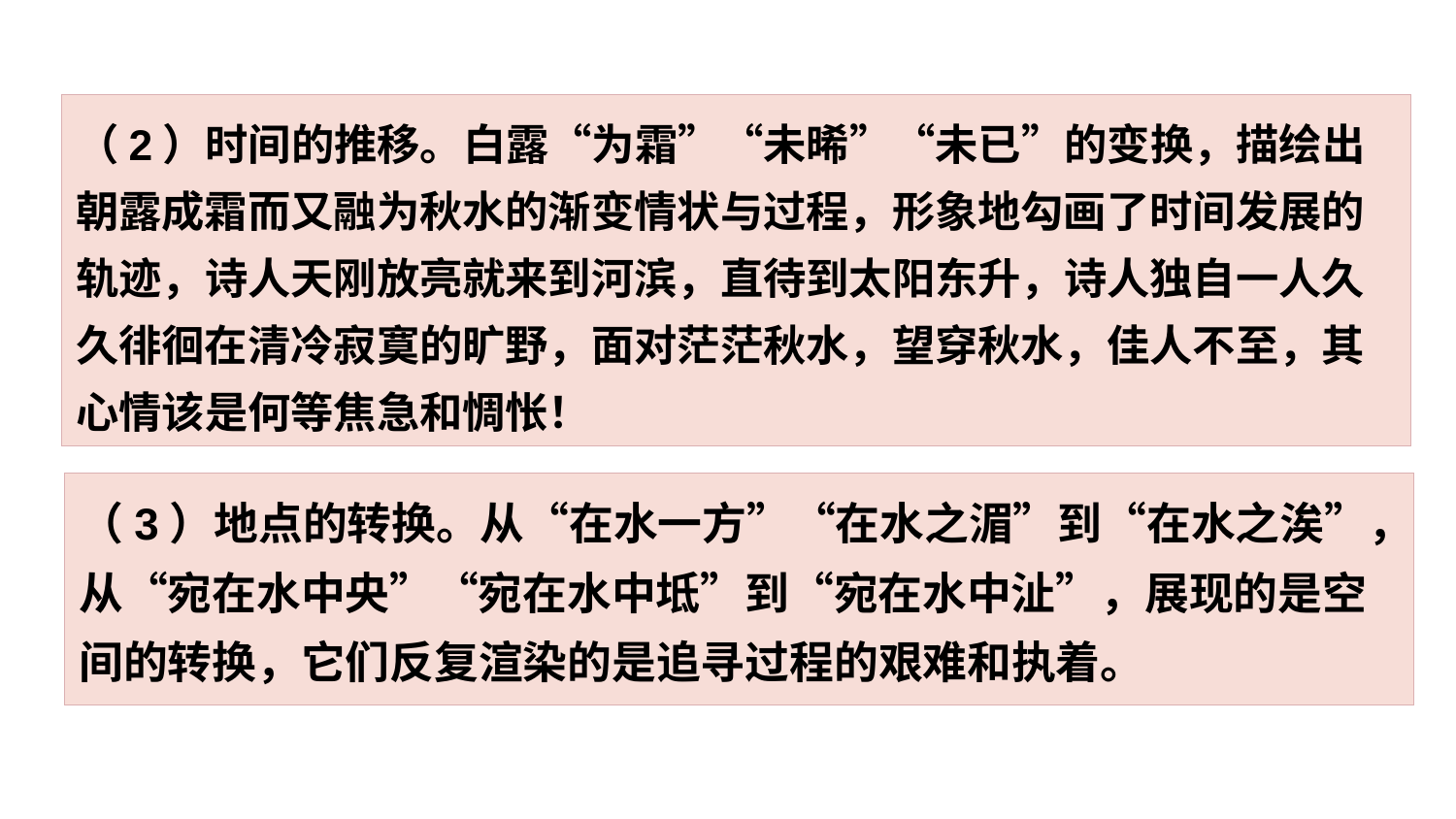

（2）时间的推移。白露“为霜”“未晞”“未已”的变换，描绘出朝露成霜而又融为秋水的渐变情状与过程，形象地勾画了时间发展的轨迹，诗人天刚放亮就来到河滨，直待到太阳东升，诗人独自一人久久徘徊在清冷寂寞的旷野，面对茫茫秋水，望穿秋水，佳人不至，其心情该是何等焦急和惆怅！
（3）地点的转换。从“在水一方”“在水之湄”到“在水之涘”，从“宛在水中央”“宛在水中坻”到“宛在水中沚”，展现的是空间的转换，它们反复渲染的是追寻过程的艰难和执着。